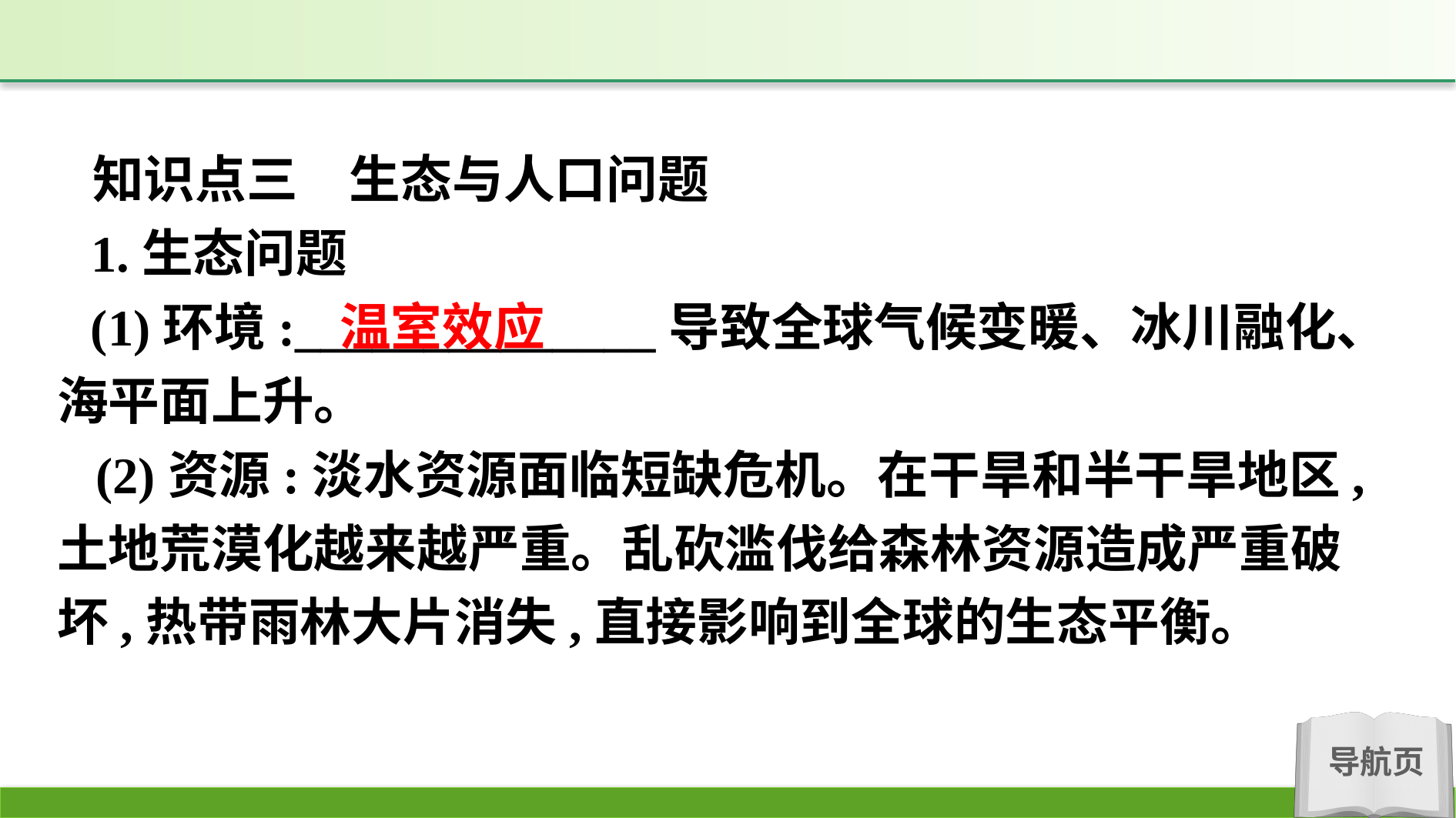

知识点三　生态与人口问题
1.生态问题
(1)环境:______________导致全球气候变暖、冰川融化、海平面上升。
(2)资源:淡水资源面临短缺危机。在干旱和半干旱地区,土地荒漠化越来越严重。乱砍滥伐给森林资源造成严重破坏,热带雨林大片消失,直接影响到全球的生态平衡。
温室效应